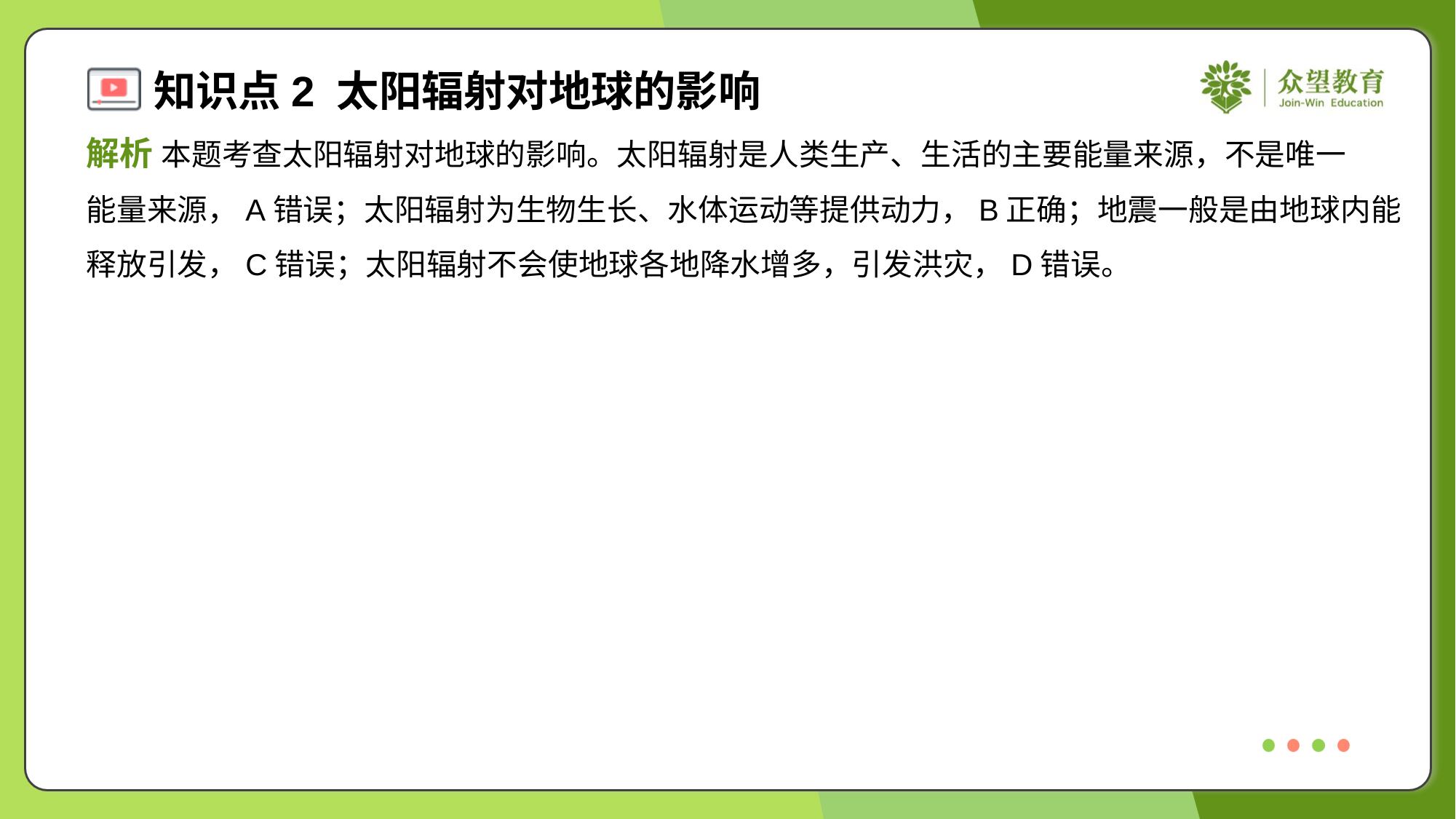

解析 本题考查太阳辐射对地球的影响。太阳辐射是人类生产、生活的主要能量来源，不是唯一
能量来源，A错误；太阳辐射为生物生长、水体运动等提供动力，B正确；地震一般是由地球内能
释放引发，C错误；太阳辐射不会使地球各地降水增多，引发洪灾，D错误。